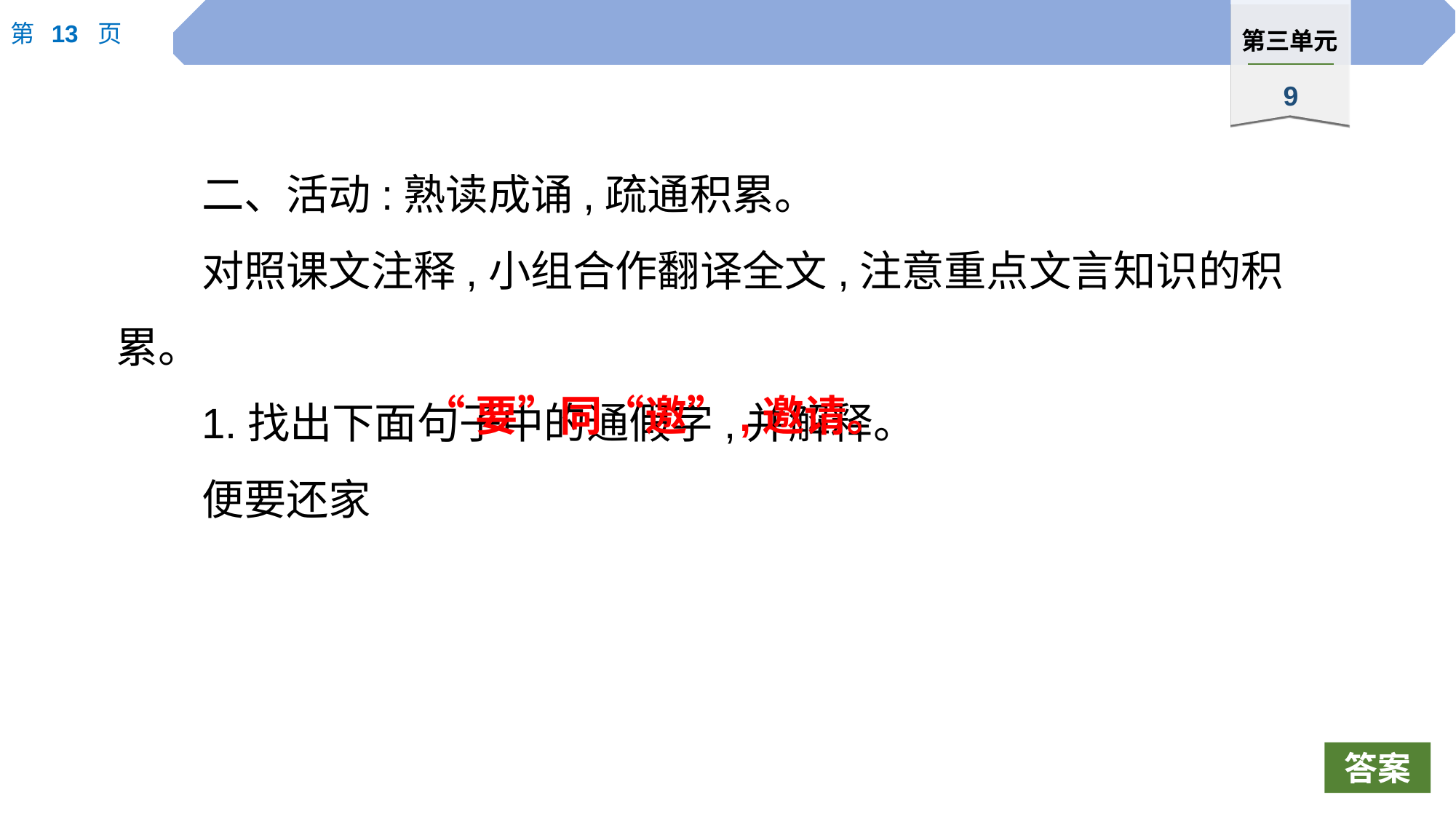

二、活动:熟读成诵,疏通积累。
对照课文注释,小组合作翻译全文,注意重点文言知识的积累。
1.找出下面句子中的通假字,并解释。
便要还家

“要”同“邀”,邀请。
答案